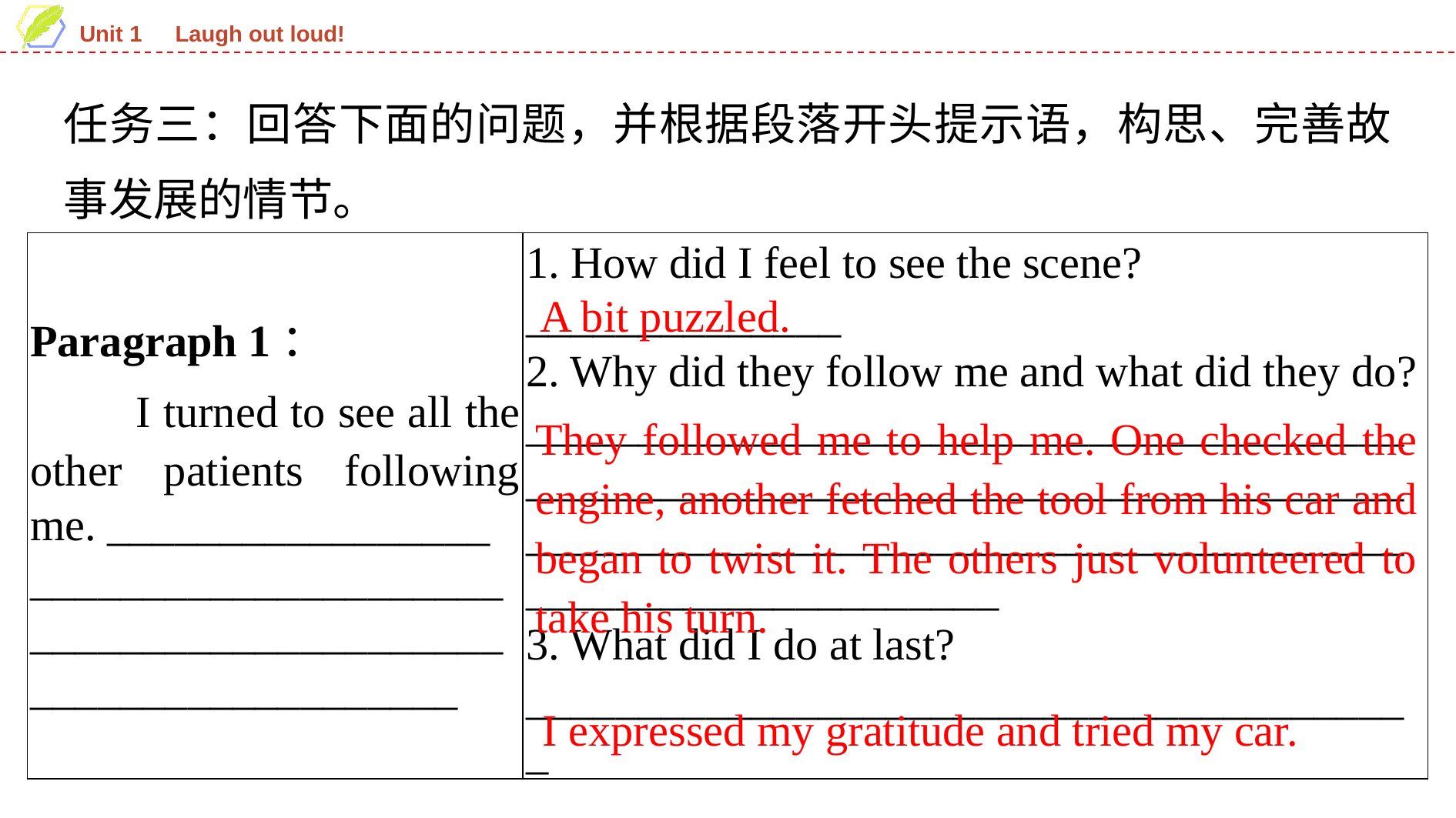

任务三：回答下面的问题，并根据段落开头提示语，构思、完善故事发展的情节。
| Paragraph 1： 　　I turned to see all the other patients following me. \_\_\_\_\_\_\_\_\_\_\_\_\_\_\_\_\_ \_\_\_\_\_\_\_\_\_\_\_\_\_\_\_\_\_\_\_\_\_\_\_\_\_\_\_\_\_\_\_\_\_\_\_\_\_\_\_\_\_\_\_\_\_\_\_\_\_\_\_\_\_\_\_\_\_\_\_\_\_ | 1. How did I feel to see the scene? \_\_\_\_\_\_\_\_\_\_\_\_\_\_ 2. Why did they follow me and what did they do? \_\_\_\_\_\_\_\_\_\_\_\_\_\_\_\_\_\_\_\_\_\_\_\_\_\_\_\_\_\_\_\_\_\_\_\_\_\_\_\_\_\_\_\_\_\_\_\_\_\_\_\_\_\_\_\_\_\_\_\_\_\_\_\_\_\_\_\_\_\_\_\_\_\_\_\_\_\_\_\_\_\_\_\_\_\_\_\_\_\_\_\_\_\_\_\_\_\_\_\_\_\_\_\_\_\_\_\_\_\_\_\_\_\_\_\_\_\_\_\_\_\_\_\_\_\_\_\_\_\_\_\_\_\_\_\_\_\_ 3. What did I do at last? \_\_\_\_\_\_\_\_\_\_\_\_\_\_\_\_\_\_\_\_\_\_\_\_\_\_\_\_\_\_\_\_\_\_\_\_\_\_\_\_ |
| --- | --- |
A bit puzzled.
They followed me to help me. One checked the engine, another fetched the tool from his car and began to twist it. The others just volunteered to take his turn.
I expressed my gratitude and tried my car.